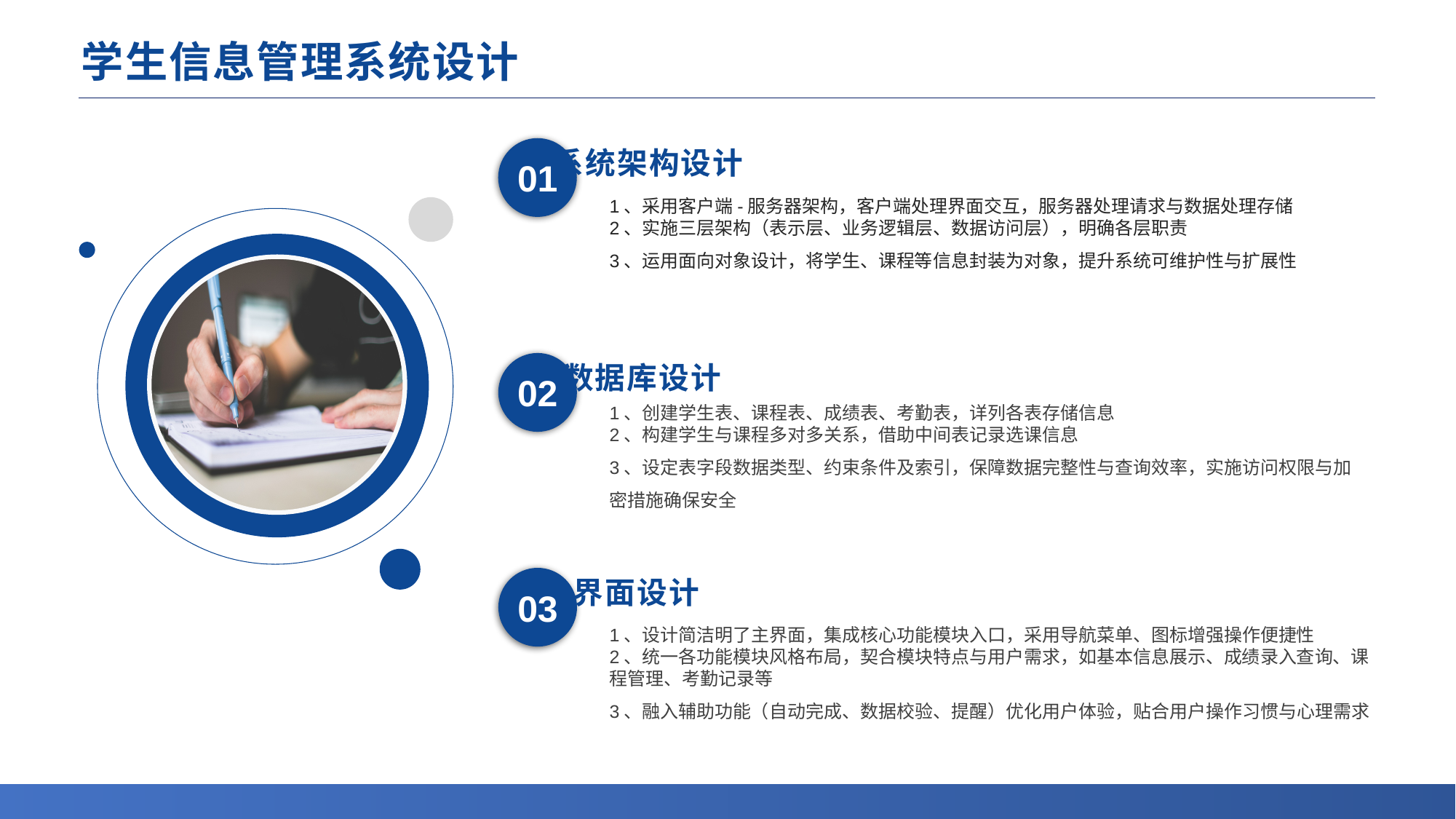

# 学生信息管理系统设计
系统架构设计
01
1、采用客户端-服务器架构，客户端处理界面交互，服务器处理请求与数据处理存储
2、实施三层架构（表示层、业务逻辑层、数据访问层），明确各层职责
3、运用面向对象设计，将学生、课程等信息封装为对象，提升系统可维护性与扩展性

数据库设计
02
1、创建学生表、课程表、成绩表、考勤表，详列各表存储信息
2、构建学生与课程多对多关系，借助中间表记录选课信息
3、设定表字段数据类型、约束条件及索引，保障数据完整性与查询效率，实施访问权限与加密措施确保安全

界面设计
03
1、设计简洁明了主界面，集成核心功能模块入口，采用导航菜单、图标增强操作便捷性
2、统一各功能模块风格布局，契合模块特点与用户需求，如基本信息展示、成绩录入查询、课程管理、考勤记录等
3、融入辅助功能（自动完成、数据校验、提醒）优化用户体验，贴合用户操作习惯与心理需求